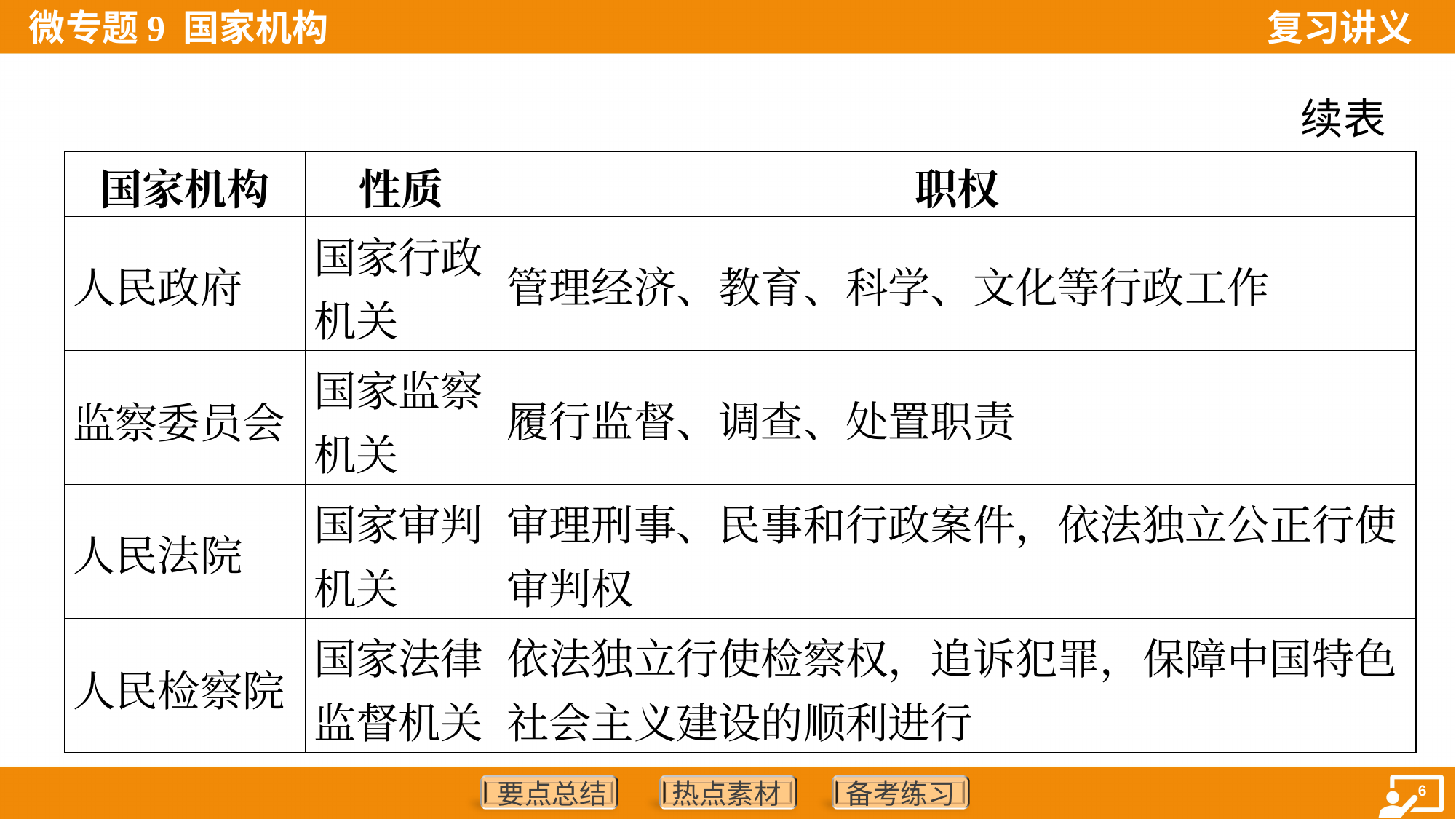

续表
| 国家机构 | 性质 | 职权 |
| --- | --- | --- |
| 人民政府 | 国家行政 机关 | 管理经济、教育、科学、文化等行政工作 |
| 监察委员会 | 国家监察 机关 | 履行监督、调查、处置职责 |
| 人民法院 | 国家审判 机关 | 审理刑事、民事和行政案件，依法独立公正行使 审判权 |
| 人民检察院 | 国家法律 监督机关 | 依法独立行使检察权，追诉犯罪，保障中国特色 社会主义建设的顺利进行 |